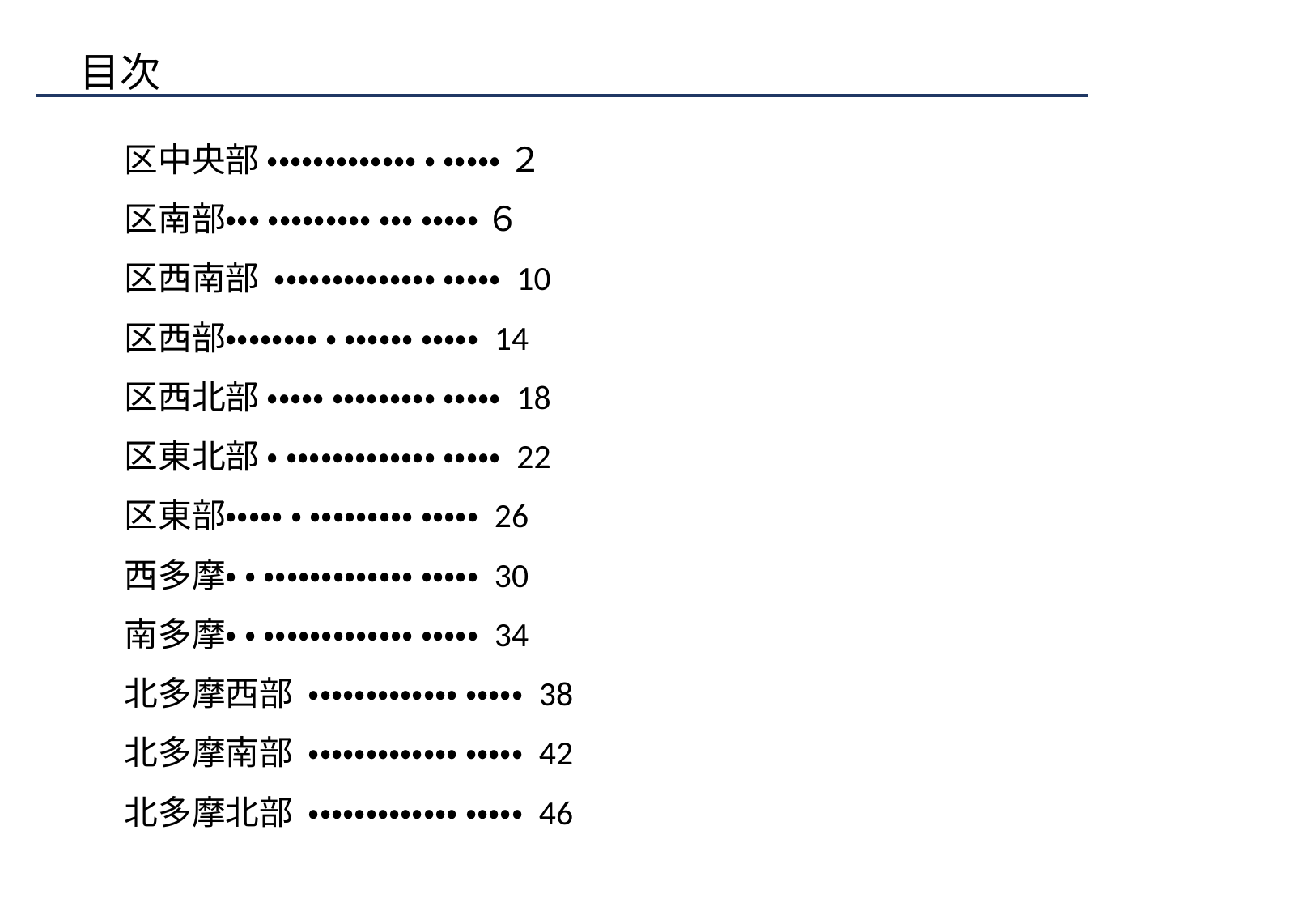

# 目次
区中央部 ・・・・・・・・・・・・・ ・ ・・・・・ ２
区南部・・・ ・・・・・・・・・ ・・・ ・・・・・ ６
区西南部  ・・・・・・・・・・・・・・ ・・・・・ 10
区西部・・・・・・・・ ・ ・・・・・・ ・・・・・ 14
区西北部 ・・・・・ ・・・・・・・・・ ・・・・・ 18
区東北部 ・ ・・・・・・・・・・・・・ ・・・・・ 22
区東部・・・・・ ・ ・・・・・・・・・ ・・・・・ 26
西多摩・ ・ ・・・・・・・・・・・・・ ・・・・・ 30
南多摩・ ・ ・・・・・・・・・・・・・ ・・・・・ 34
北多摩西部  ・・・・・・・・・・・・・ ・・・・・ 38
北多摩南部  ・・・・・・・・・・・・・ ・・・・・ 42
北多摩北部  ・・・・・・・・・・・・・ ・・・・・ 46